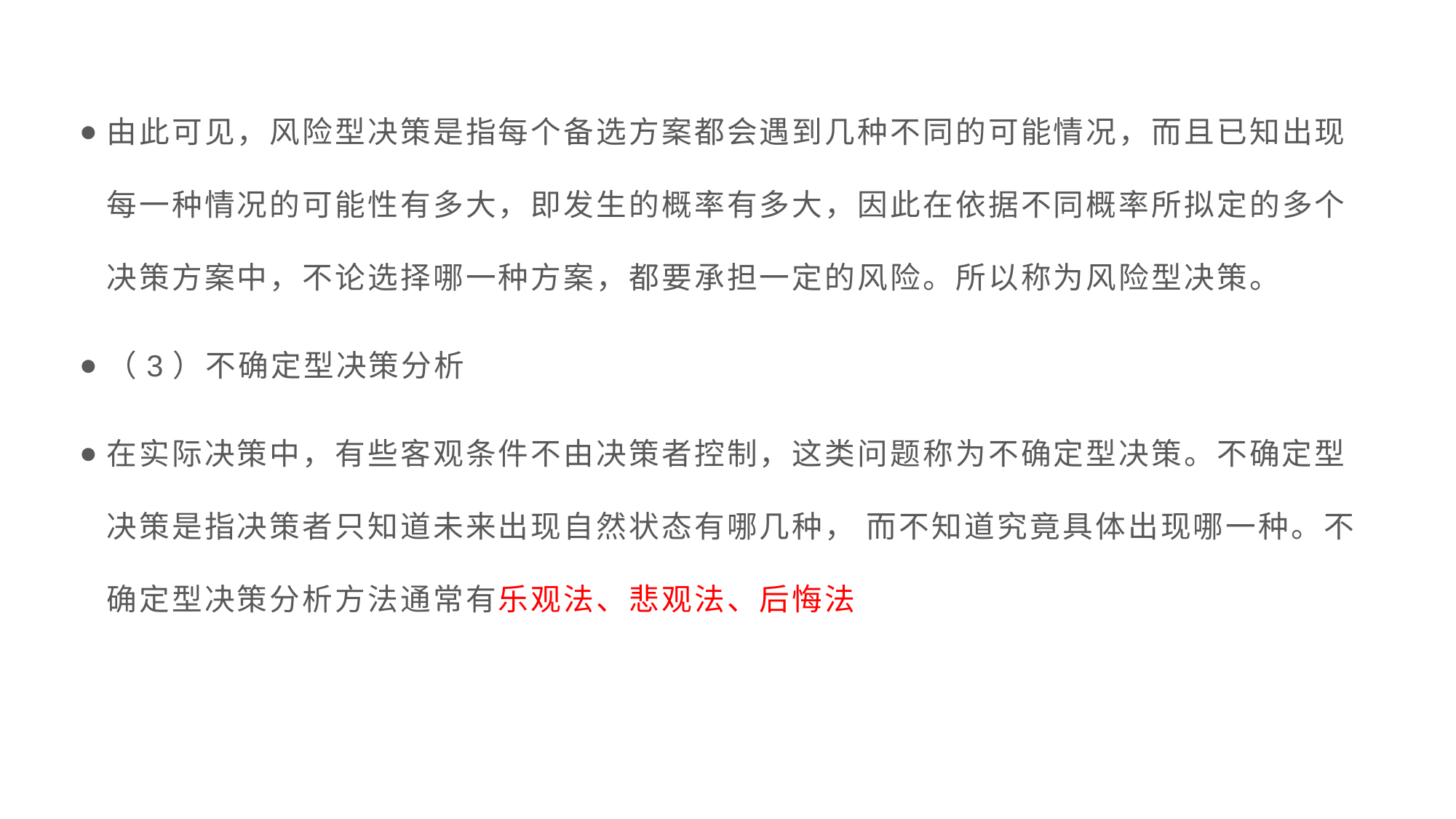

由此可见，风险型决策是指每个备选方案都会遇到几种不同的可能情况，而且已知出现每一种情况的可能性有多大，即发生的概率有多大，因此在依据不同概率所拟定的多个决策方案中，不论选择哪一种方案，都要承担一定的风险。所以称为风险型决策。
（3）不确定型决策分析
在实际决策中，有些客观条件不由决策者控制，这类问题称为不确定型决策。不确定型决策是指决策者只知道未来出现自然状态有哪几种， 而不知道究竟具体出现哪一种。不确定型决策分析方法通常有乐观法、悲观法、后悔法

24